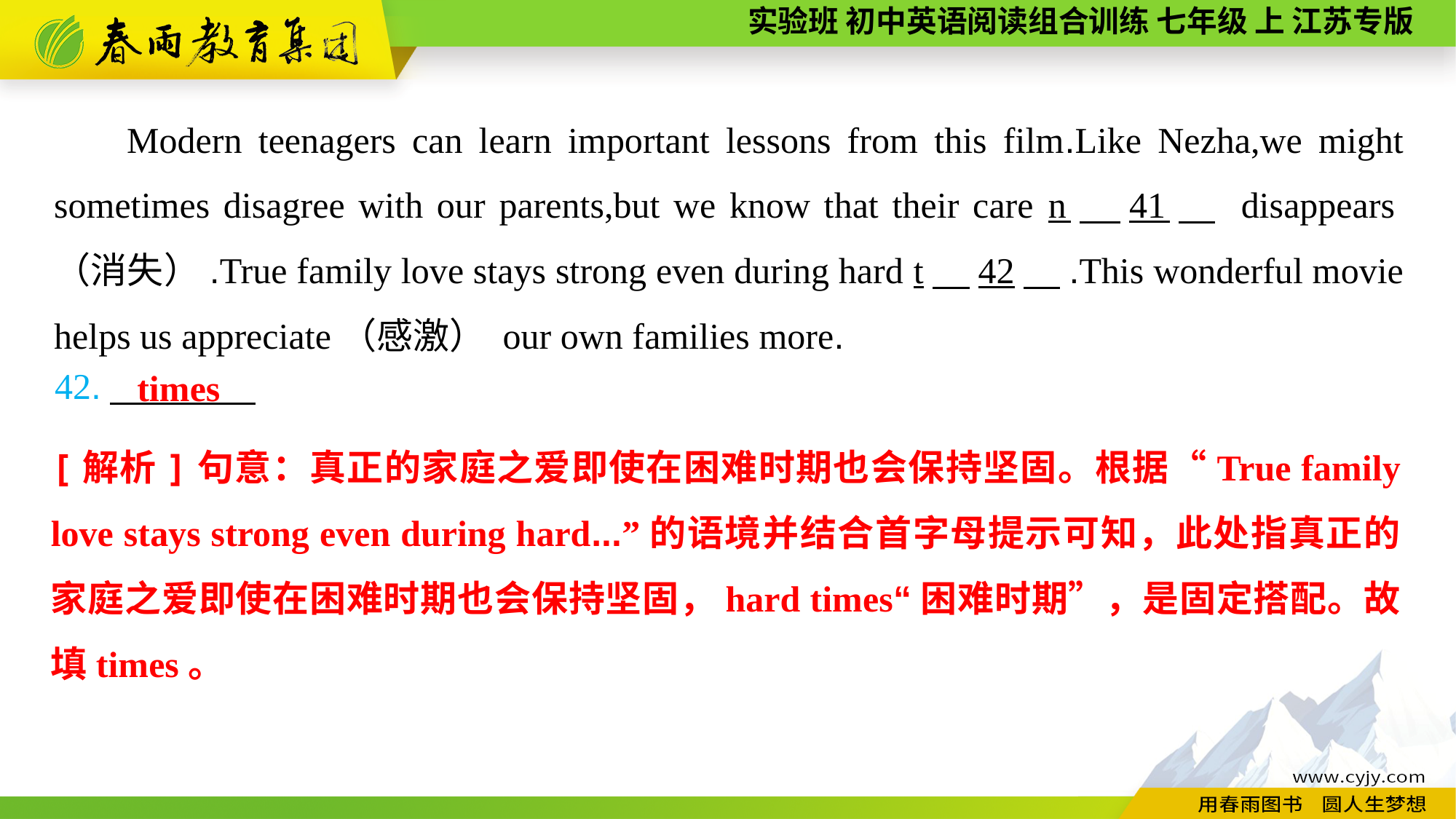

Modern teenagers can learn important lessons from this film.Like Nezha,we might sometimes disagree with our parents,but we know that their care n　41　 disappears（消失）.True family love stays strong even during hard t　42　.This wonderful movie helps us appreciate（感激） our own families more.
42.
times
[解析]句意：真正的家庭之爱即使在困难时期也会保持坚固。根据“True family love stays strong even during hard...”的语境并结合首字母提示可知，此处指真正的家庭之爱即使在困难时期也会保持坚固，hard times“困难时期”，是固定搭配。故填times。